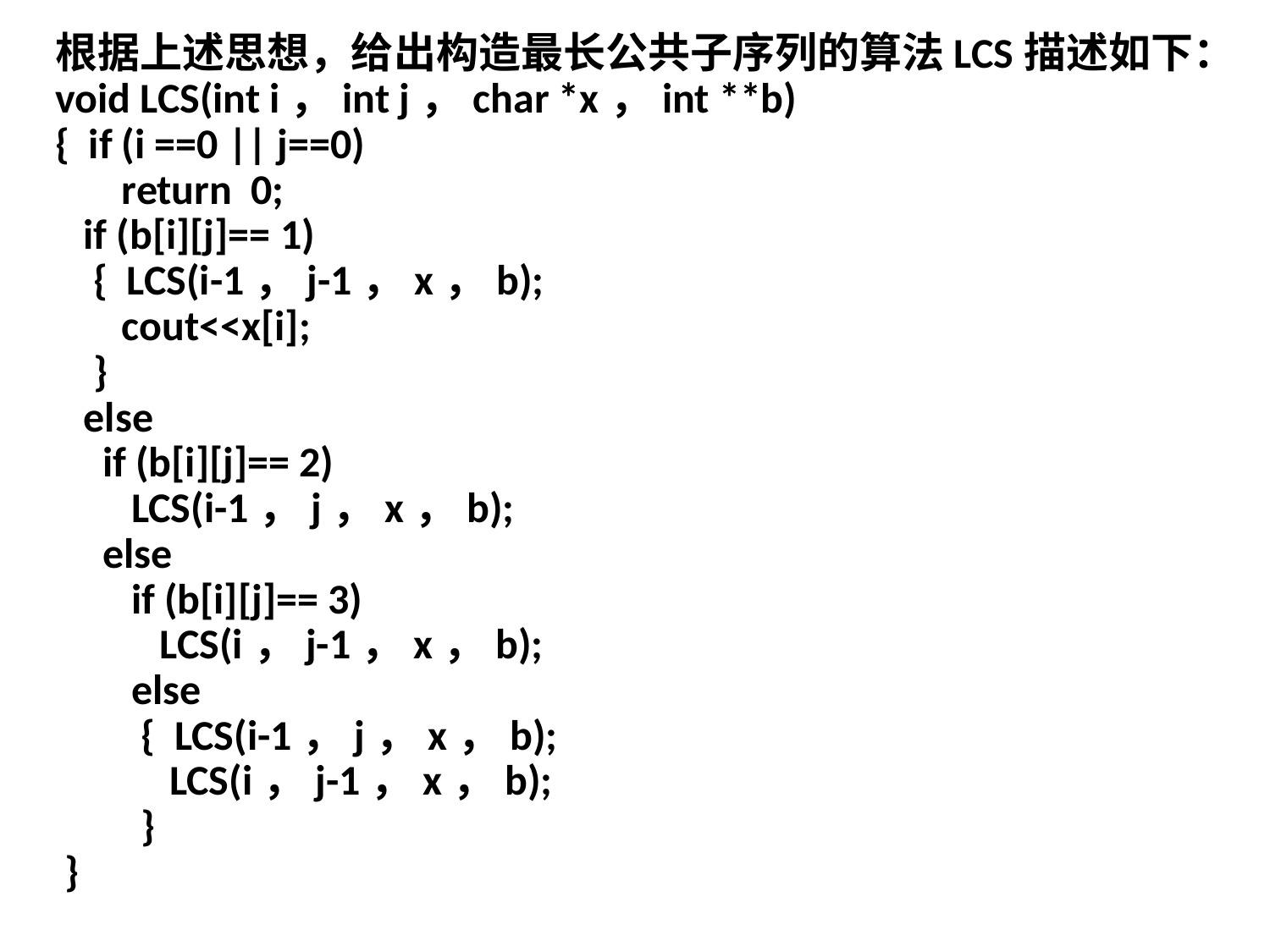

根据上述思想，给出构造最长公共子序列的算法LCS描述如下：
void LCS(int i，int j，char *x，int **b)
{  if (i ==0 || j==0)
       return  0;
   if (b[i][j]== 1)
    {  LCS(i-1，j-1，x，b);
       cout<<x[i];
    }
   else
     if (b[i][j]== 2)
        LCS(i-1，j，x，b);
     else
        if (b[i][j]== 3)
           LCS(i，j-1，x，b);
        else
         {  LCS(i-1，j，x，b);
            LCS(i，j-1，x，b);
         }
 }